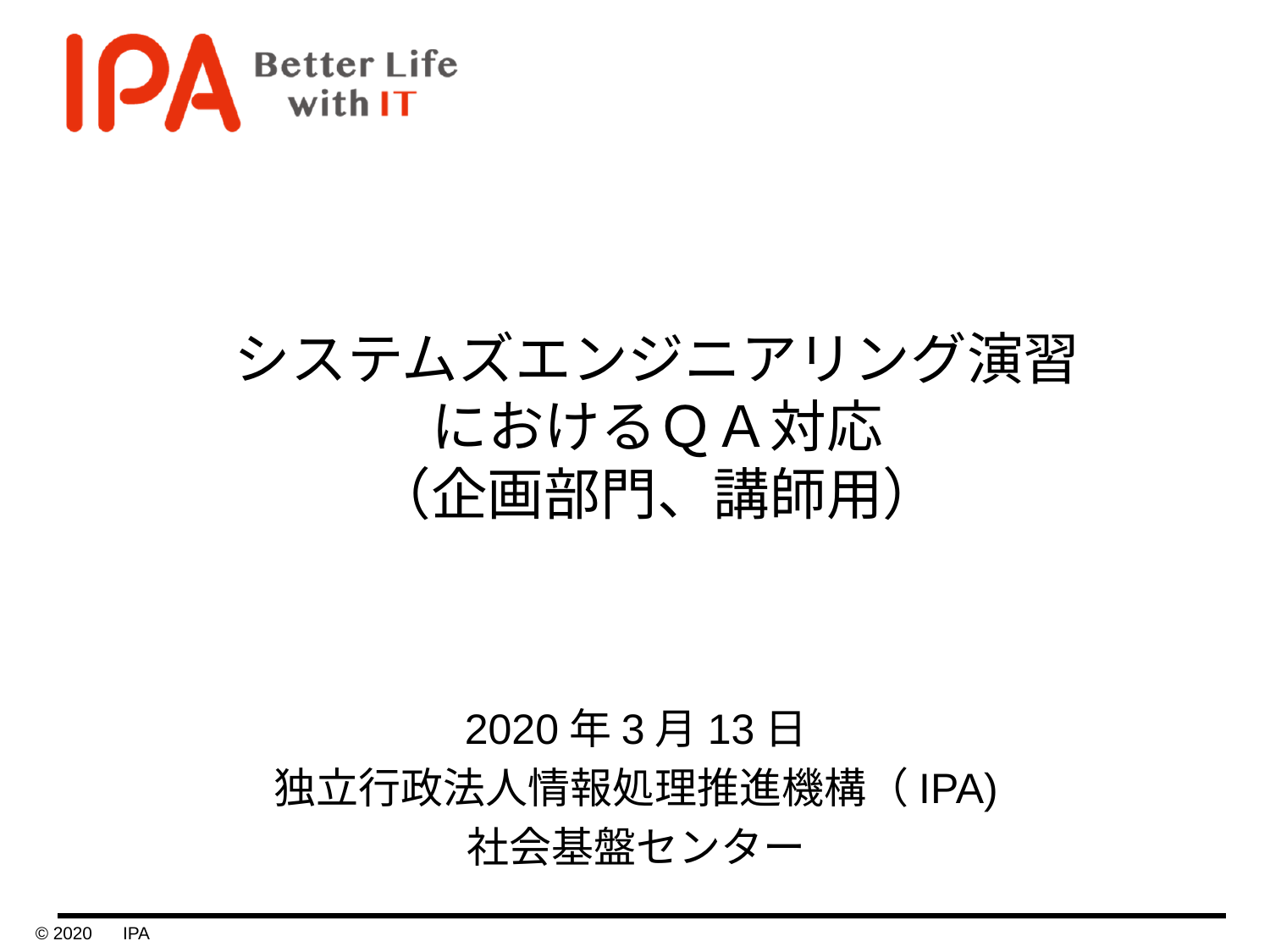

# システムズエンジニアリング演習 におけるＱＡ対応 （企画部門、講師用）
2020年3月13日
独立行政法人情報処理推進機構（IPA)
社会基盤センター